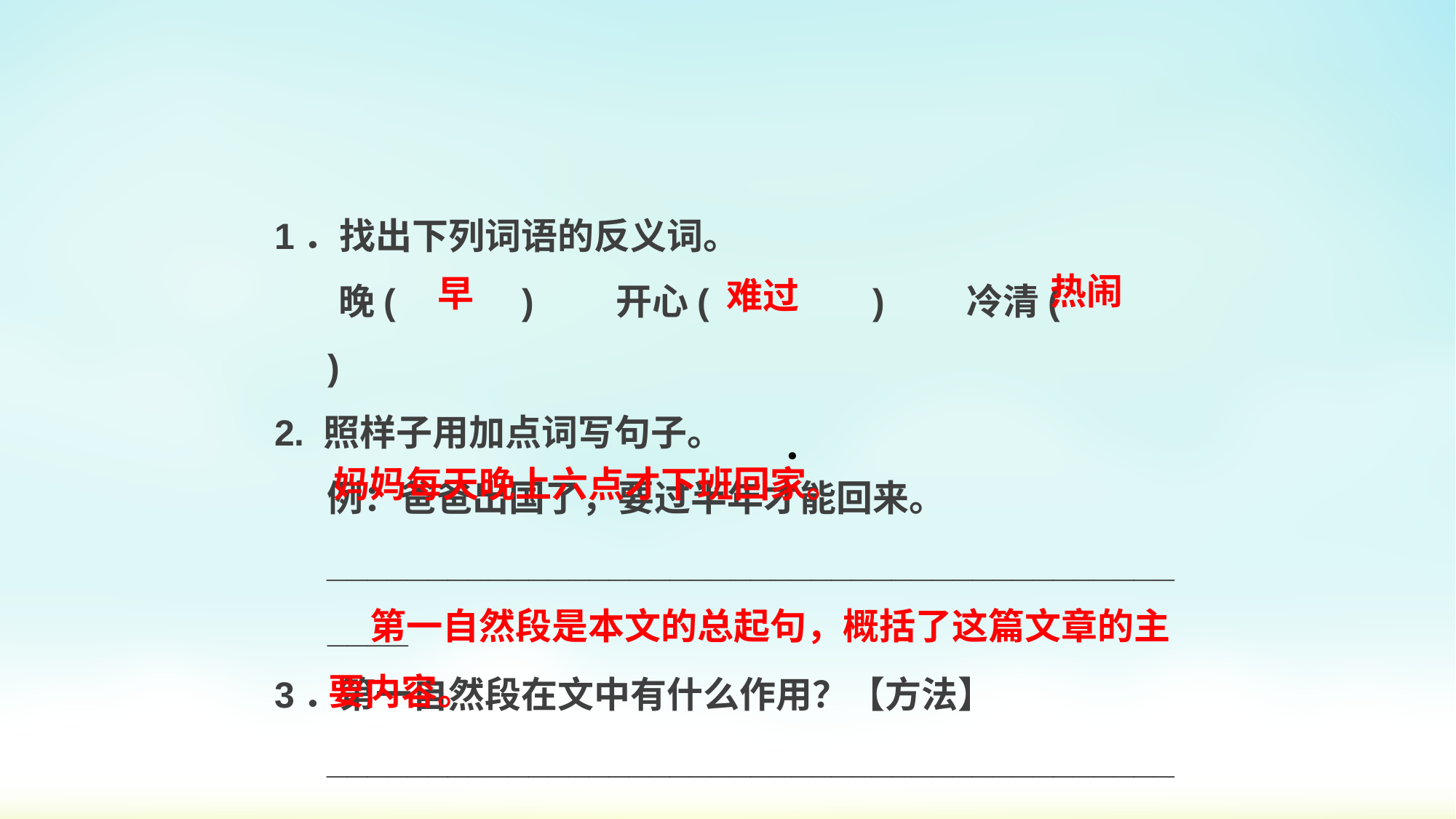

1．找出下列词语的反义词。
晚(　　　)　　开心(　　　　)　　冷清(　　　 )
2. 照样子用加点词写句子。
例：爸爸出国了，要过半年才能回来。
______________________________________________
3．第一自然段在文中有什么作用？【方法】
____________________________________________________________________________________________
热闹
早
难过
．
妈妈每天晚上六点才下班回家。
    第一自然段是本文的总起句，概括了这篇文章的主要内容。